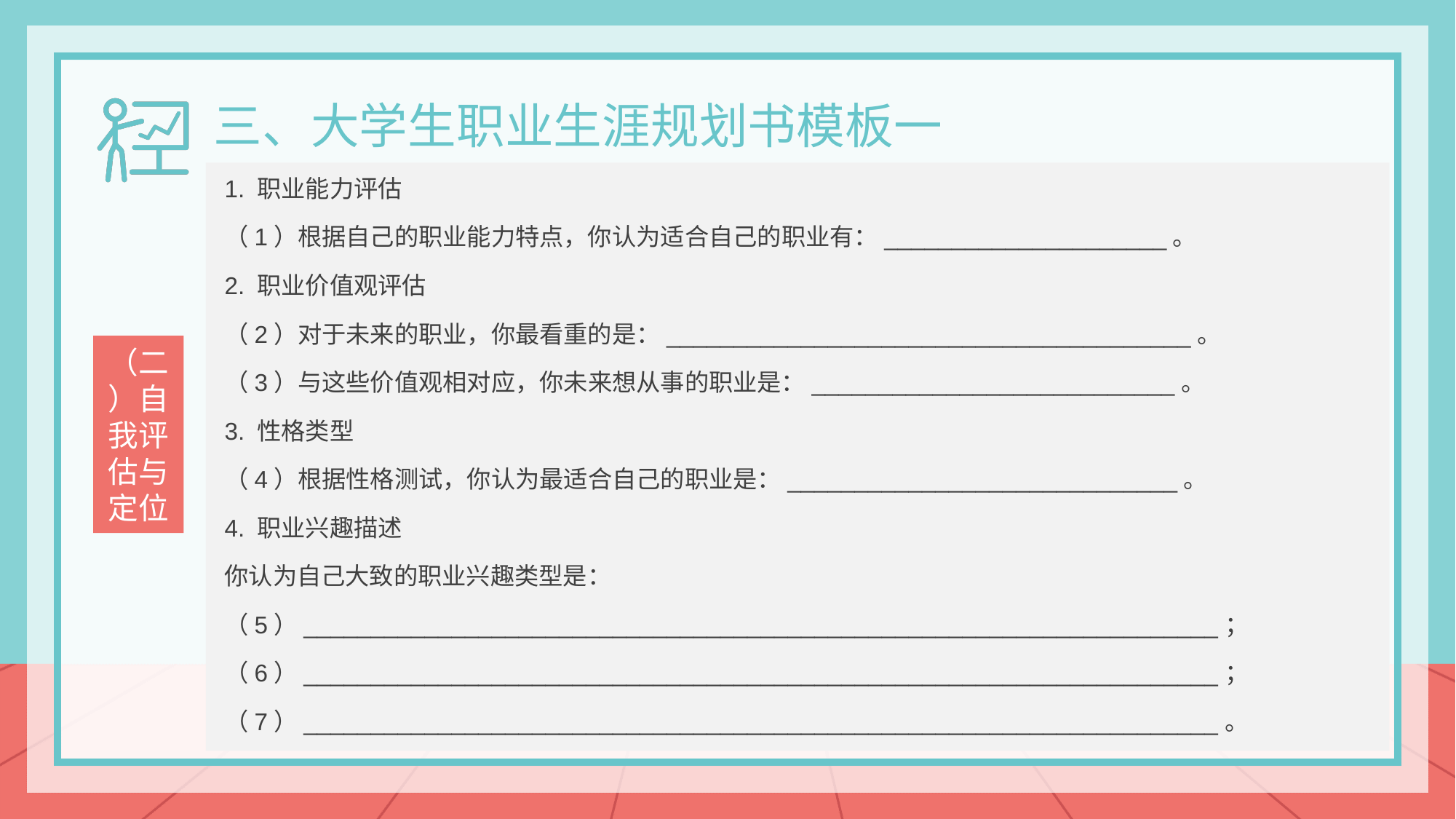

三、大学生职业生涯规划书模板一
1. 职业能力评估
（1）根据自己的职业能力特点，你认为适合自己的职业有：_____________________。
2. 职业价值观评估
（2）对于未来的职业，你最看重的是：_______________________________________。
（3）与这些价值观相对应，你未来想从事的职业是：___________________________。
3. 性格类型
（4）根据性格测试，你认为最适合自己的职业是：_____________________________。
4. 职业兴趣描述
你认为自己大致的职业兴趣类型是：
（5）____________________________________________________________________；
（6）____________________________________________________________________；
（7）____________________________________________________________________。

（二）自我评估与定位